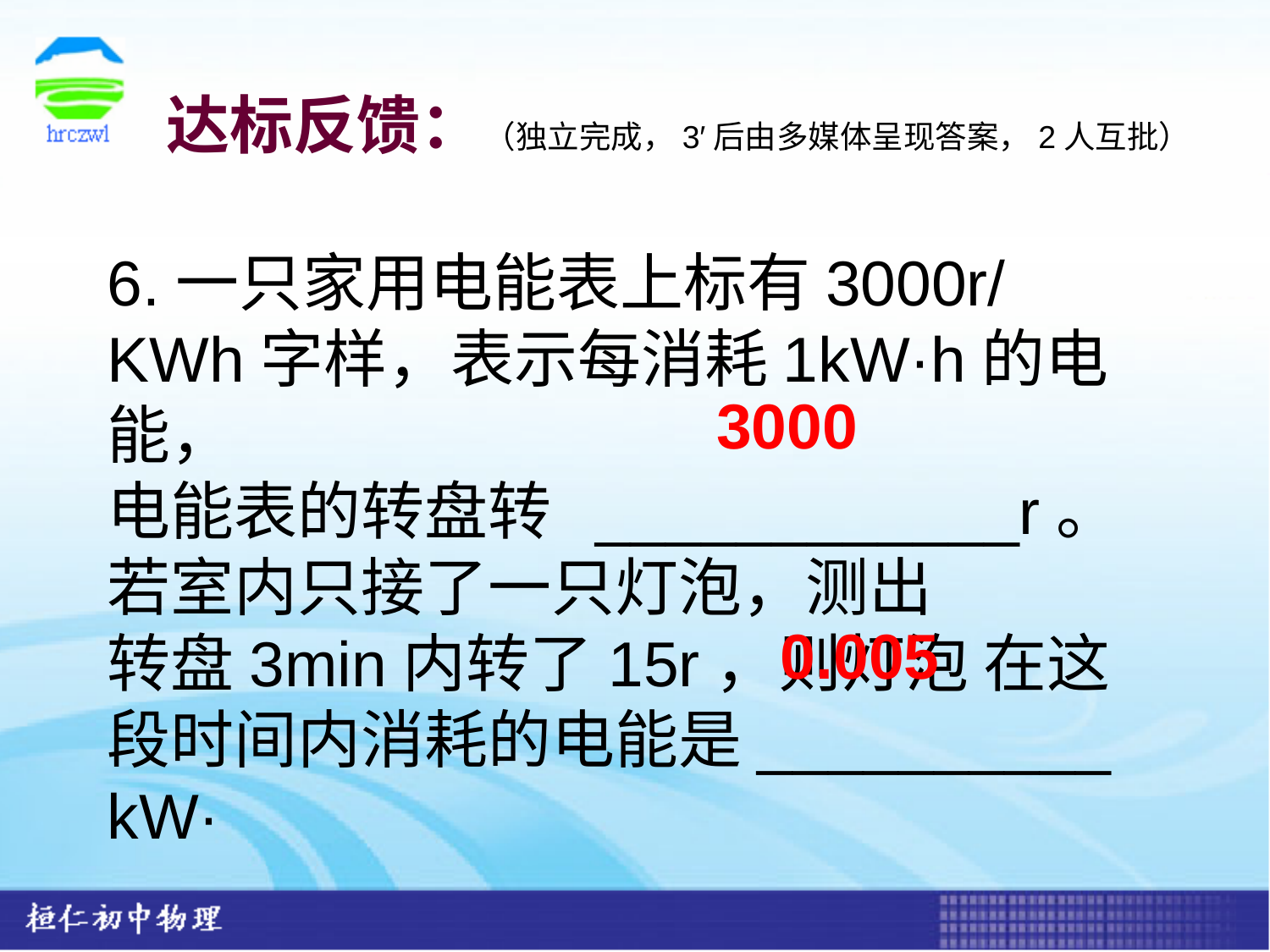

达标反馈：（独立完成，3′后由多媒体呈现答案，2人互批）
6.一只家用电能表上标有3000r/KWh字样，表示每消耗1kW·h的电能，
电能表的转盘转  ____________r。若室内只接了一只灯泡，测出
转盘3min内转了15r，则灯泡 在这段时间内消耗的电能是__________ kW·
3000
0.005